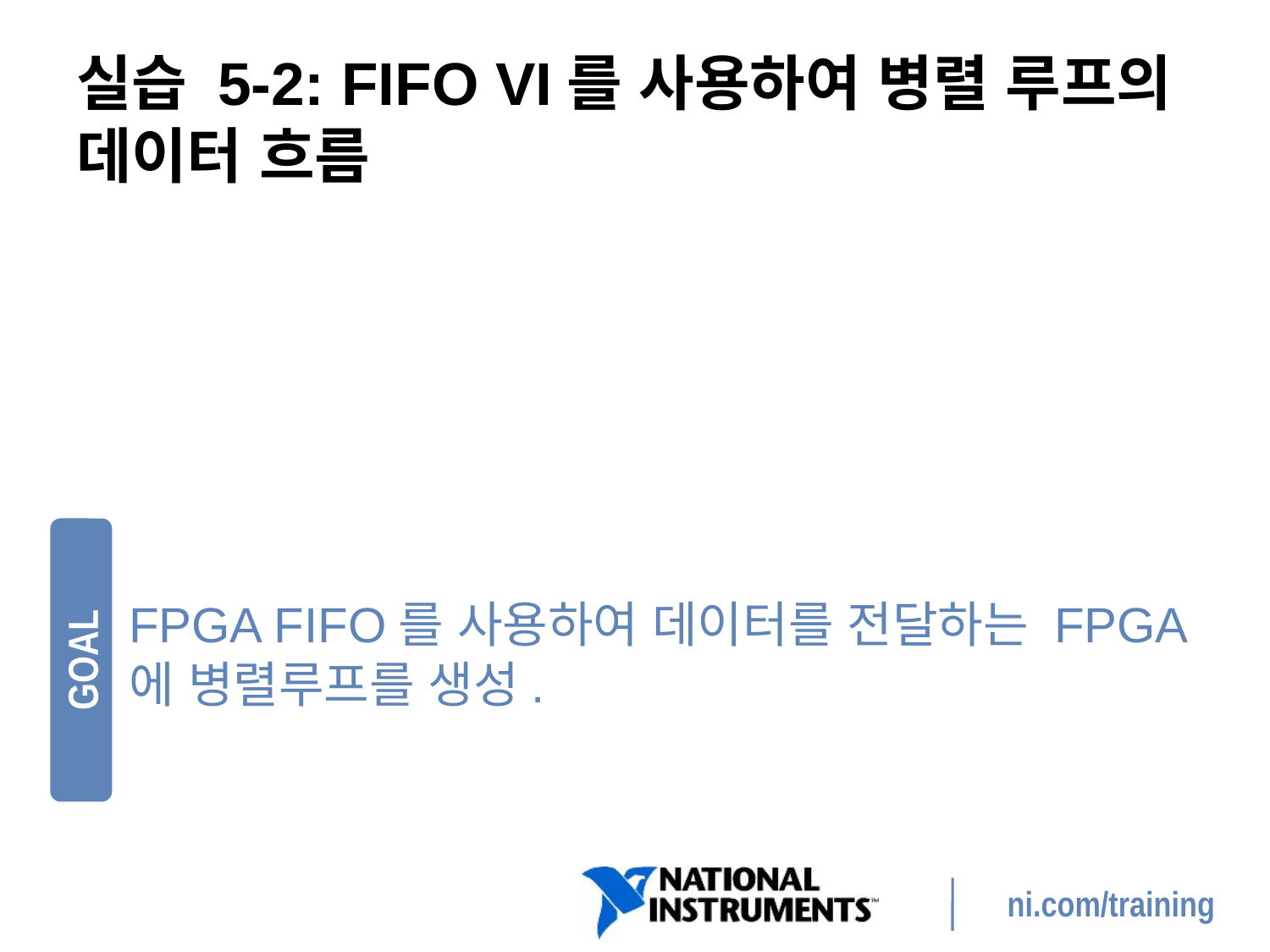

# 실습 5-2: FIFO VI를 사용하여 병렬 루프의 데이터 흐름

FPGA FIFO를 사용하여 데이터를 전달하는 FPGA에 병렬루프를 생성.